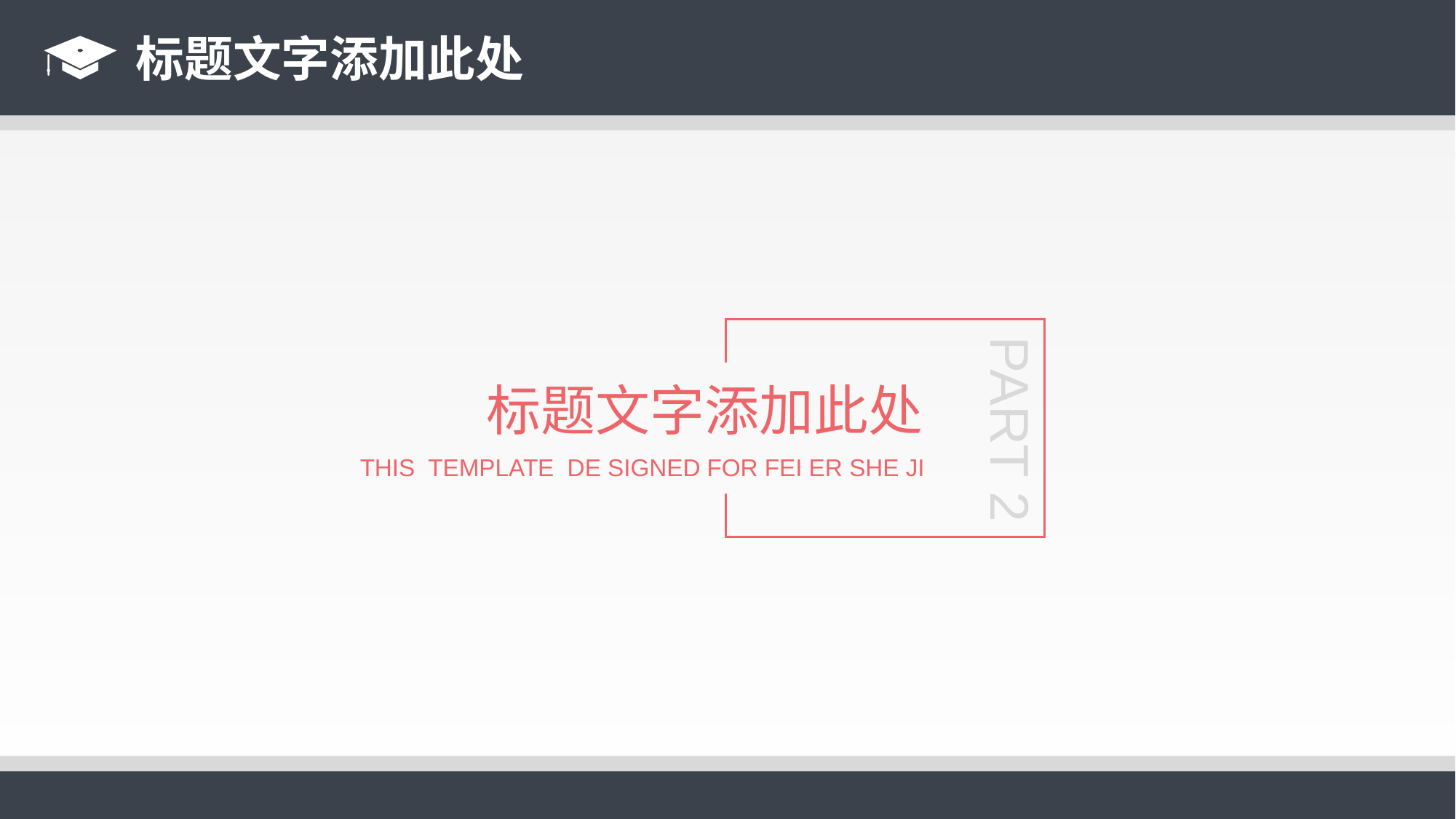

标题文字添加此处

PART 2
标题文字添加此处
THIS  TEMPLATE  DE SIGNED FOR FEI ER SHE JI